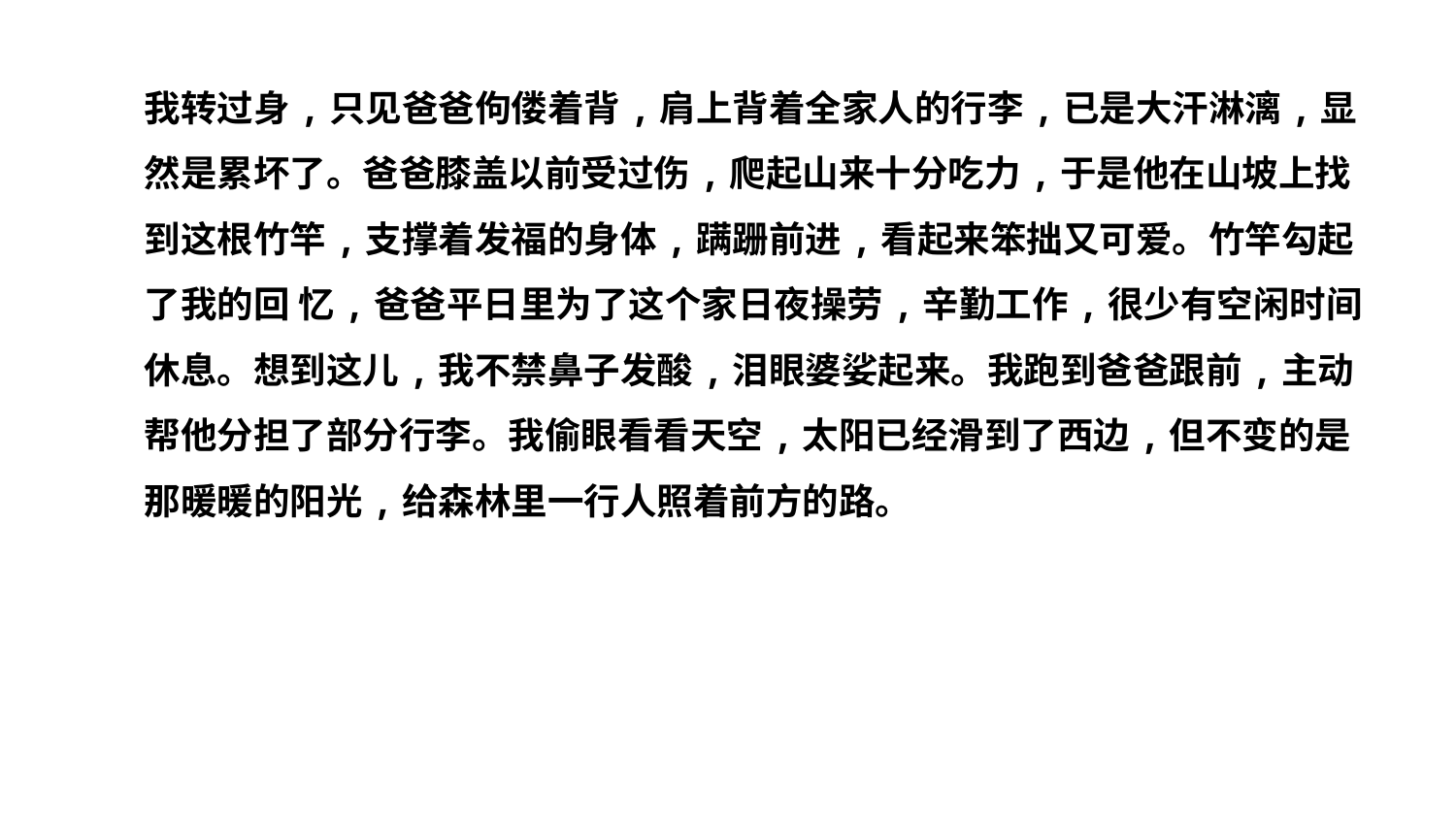

我转过身,只见爸爸佝偻着背,肩上背着全家人的行李,已是大汗淋漓,显然是累坏了。爸爸膝盖以前受过伤,爬起山来十分吃力,于是他在山坡上找到这根竹竿,支撑着发福的身体,蹒跚前进,看起来笨拙又可爱。竹竿勾起了我的回 忆,爸爸平日里为了这个家日夜操劳,辛勤工作,很少有空闲时间休息。想到这儿,我不禁鼻子发酸,泪眼婆娑起来。我跑到爸爸跟前,主动帮他分担了部分行李。我偷眼看看天空,太阳已经滑到了西边,但不变的是那暖暖的阳光,给森林里一行人照着前方的路。